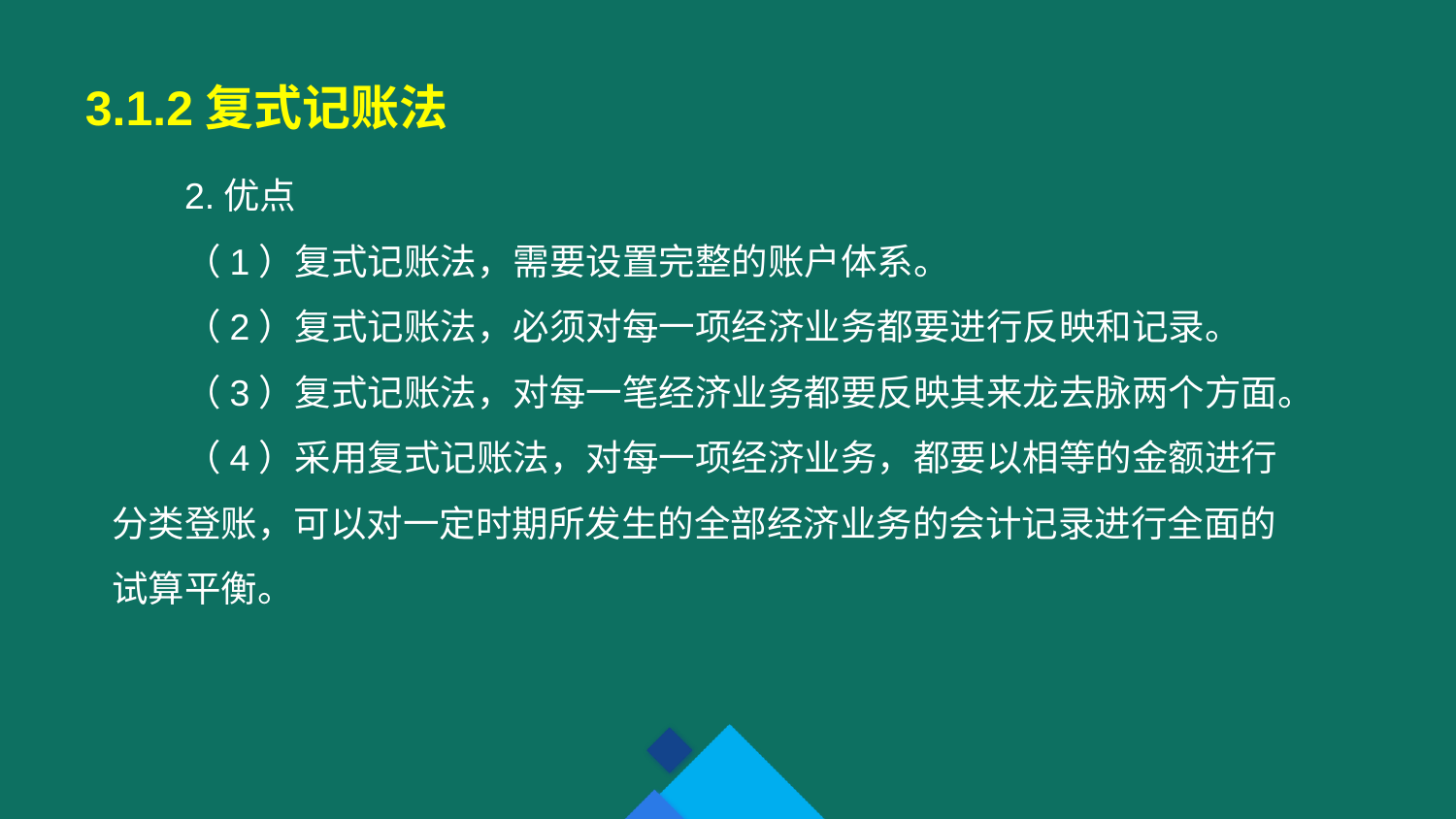

3.1.2复式记账法
2.优点
（1）复式记账法，需要设置完整的账户体系。
（2）复式记账法，必须对每一项经济业务都要进行反映和记录。
（3）复式记账法，对每一笔经济业务都要反映其来龙去脉两个方面。
（4）采用复式记账法，对每一项经济业务，都要以相等的金额进行分类登账，可以对一定时期所发生的全部经济业务的会计记录进行全面的试算平衡。